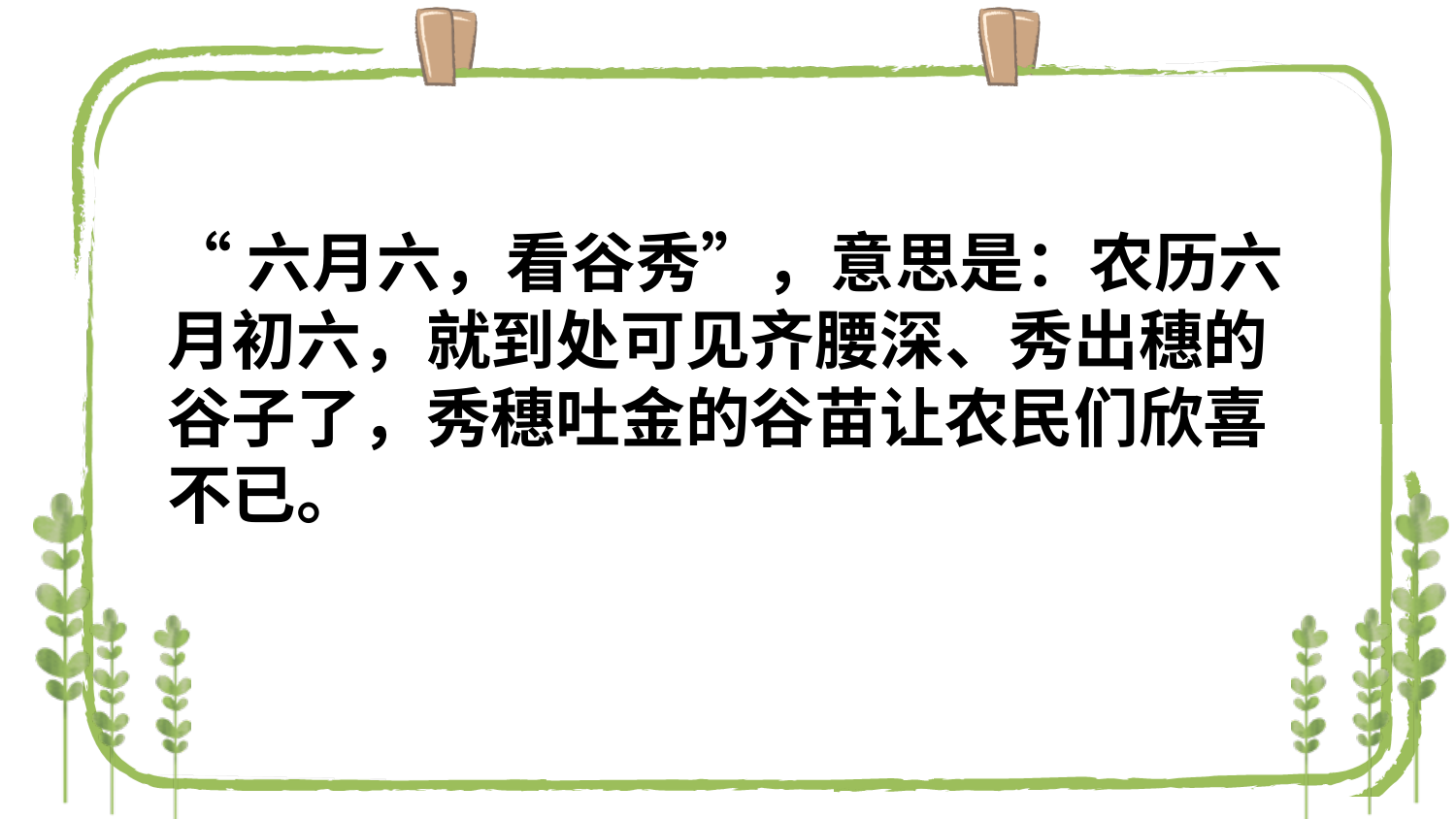

“六月六，看谷秀”，意思是：农历六月初六，就到处可见齐腰深、秀出穗的谷子了，秀穗吐金的谷苗让农民们欣喜不已。